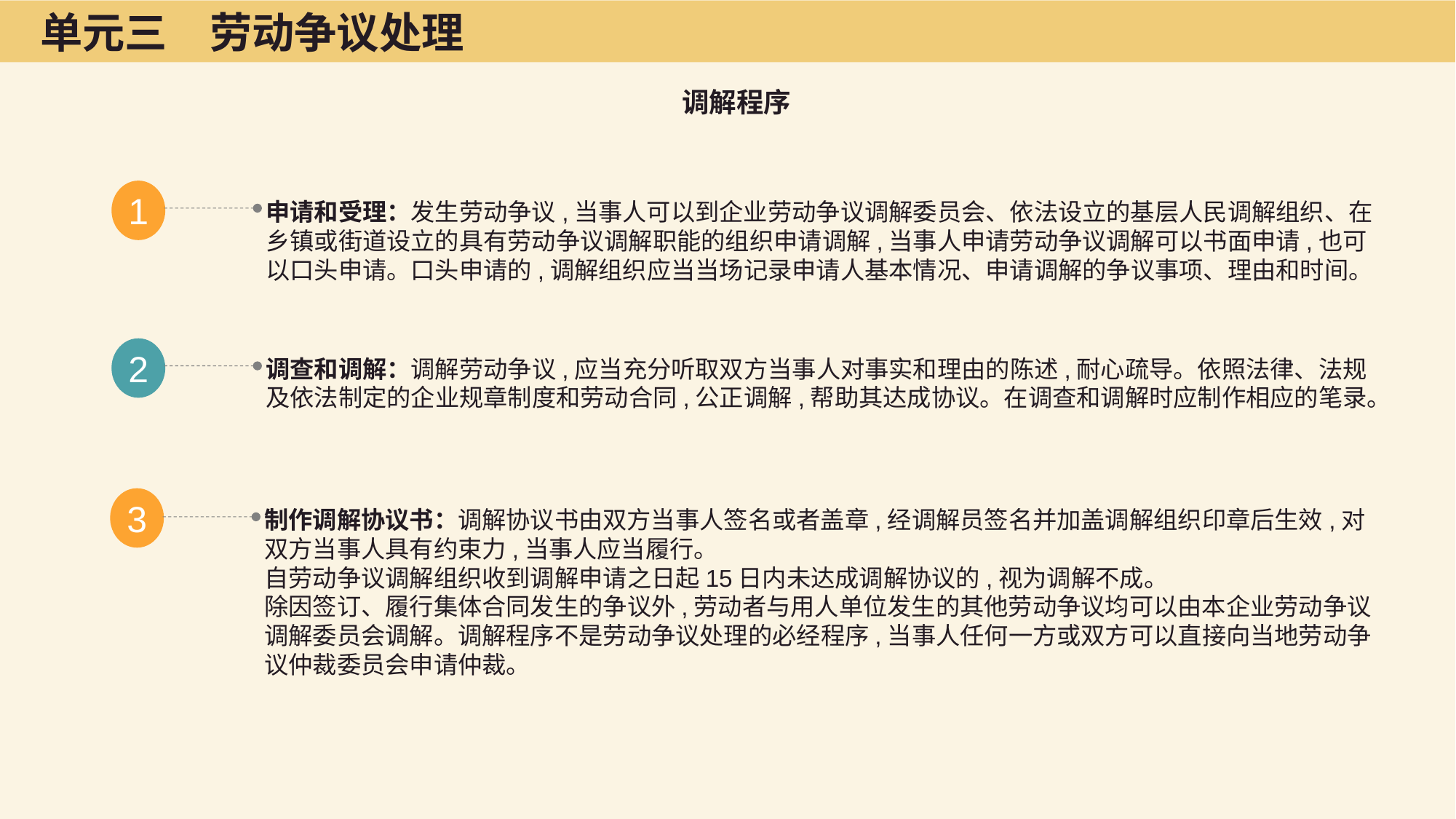

单元三　劳动争议处理
调解程序

1
申请和受理：发生劳动争议,当事人可以到企业劳动争议调解委员会、依法设立的基层人民调解组织、在乡镇或街道设立的具有劳动争议调解职能的组织申请调解,当事人申请劳动争议调解可以书面申请,也可以口头申请。口头申请的,调解组织应当当场记录申请人基本情况、申请调解的争议事项、理由和时间。

2
调查和调解：调解劳动争议,应当充分听取双方当事人对事实和理由的陈述,耐心疏导。依照法律、法规及依法制定的企业规章制度和劳动合同,公正调解,帮助其达成协议。在调查和调解时应制作相应的笔录。

3
制作调解协议书：调解协议书由双方当事人签名或者盖章,经调解员签名并加盖调解组织印章后生效,对双方当事人具有约束力,当事人应当履行。
自劳动争议调解组织收到调解申请之日起15日内未达成调解协议的,视为调解不成。
除因签订、履行集体合同发生的争议外,劳动者与用人单位发生的其他劳动争议均可以由本企业劳动争议调解委员会调解。调解程序不是劳动争议处理的必经程序,当事人任何一方或双方可以直接向当地劳动争议仲裁委员会申请仲裁。